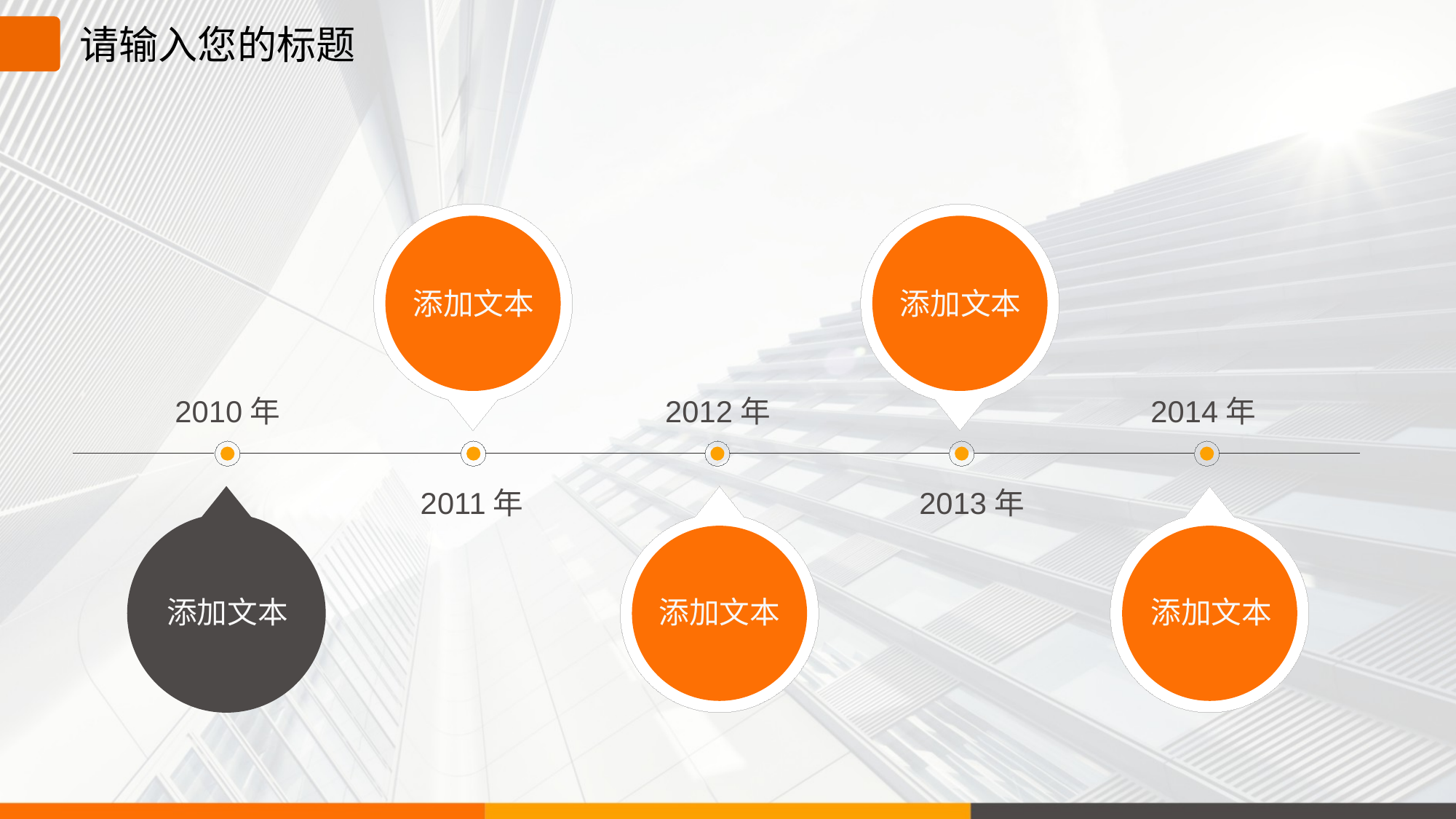

请输入您的标题

添加文本
添加文本
2010年
2012年
2014年

2011年
2013年

添加文本
添加文本
添加文本